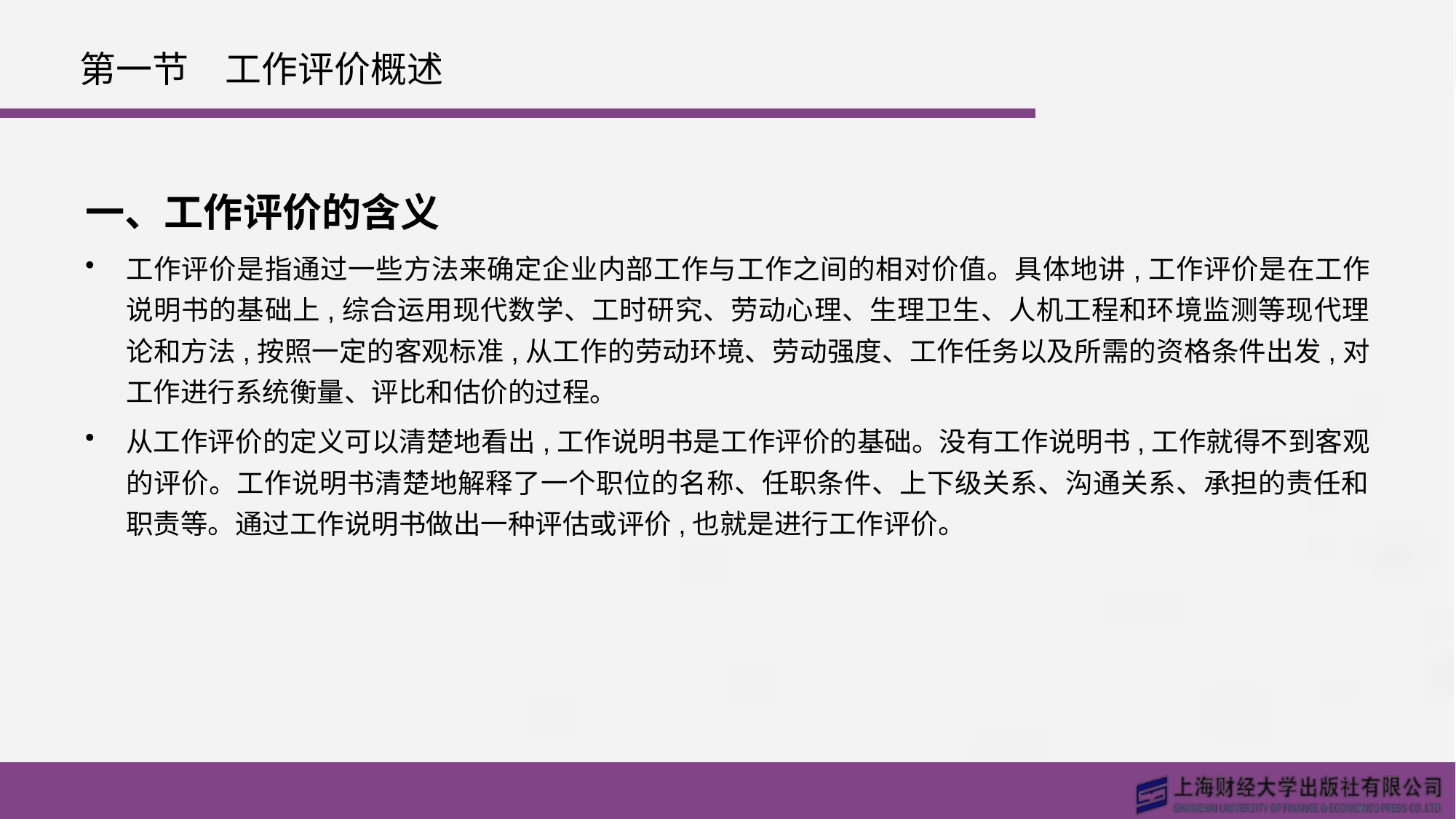

# 第一节　工作评价概述
一、工作评价的含义
工作评价是指通过一些方法来确定企业内部工作与工作之间的相对价值。具体地讲,工作评价是在工作说明书的基础上,综合运用现代数学、工时研究、劳动心理、生理卫生、人机工程和环境监测等现代理论和方法,按照一定的客观标准,从工作的劳动环境、劳动强度、工作任务以及所需的资格条件出发,对工作进行系统衡量、评比和估价的过程。
从工作评价的定义可以清楚地看出,工作说明书是工作评价的基础。没有工作说明书,工作就得不到客观的评价。工作说明书清楚地解释了一个职位的名称、任职条件、上下级关系、沟通关系、承担的责任和职责等。通过工作说明书做出一种评估或评价,也就是进行工作评价。